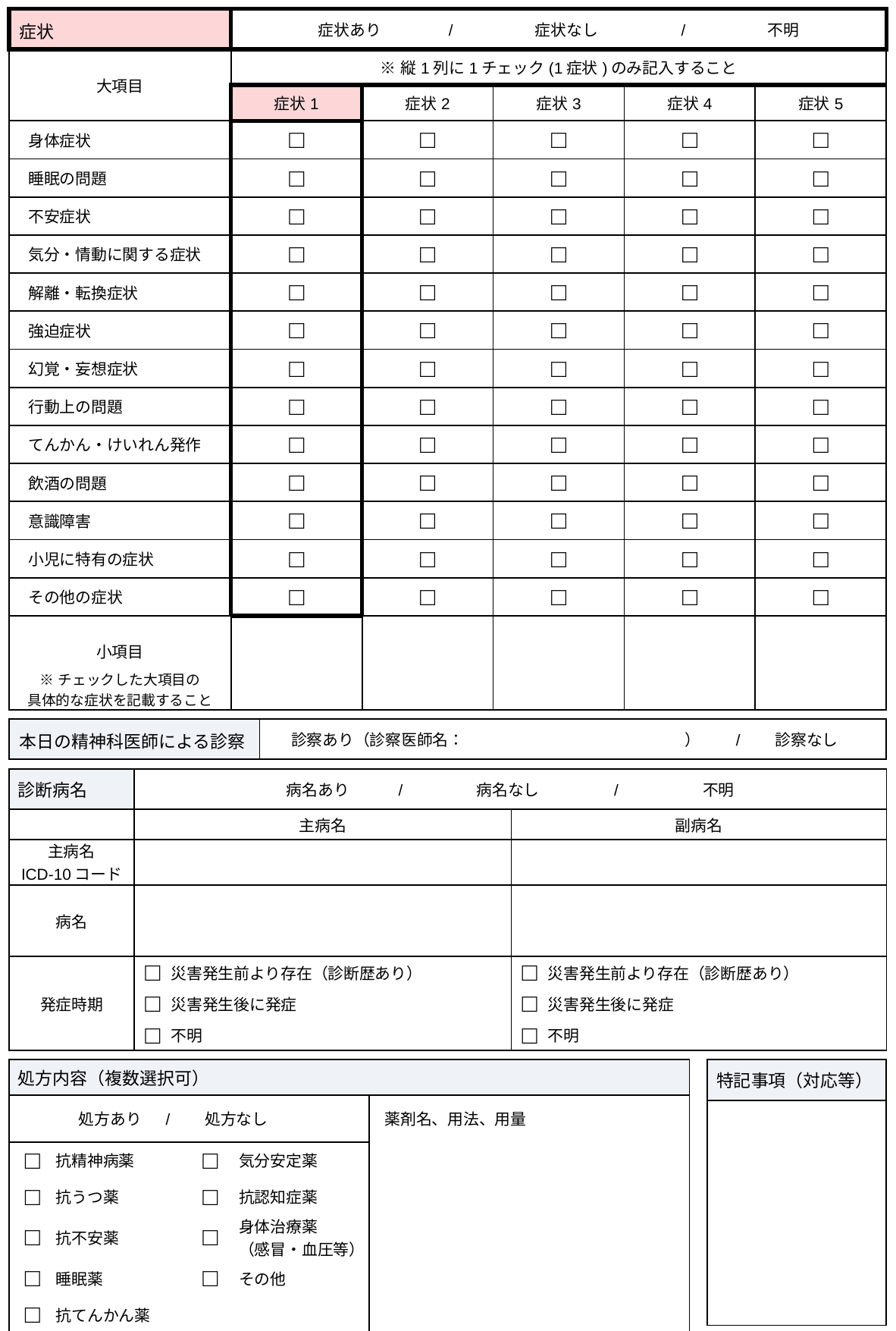

| 症状 | 症状あり　　　　/　　　　　症状なし　　　　　/　　　　　不明 |  |  |  |  |
| --- | --- | --- | --- | --- | --- |
| 大項目 | ※縦1列に1チェック(1症状)のみ記入すること |  |  |  |  |
|  | 症状1 | 症状2 | 症状3 | 症状4 | 症状5 |
| 身体症状 | □ | □ | □ | □ | □ |
| 睡眠の問題 | □ | □ | □ | □ | □ |
| 不安症状 | □ | □ | □ | □ | □ |
| 気分・情動に関する症状 | □ | □ | □ | □ | □ |
| 解離・転換症状 | □ | □ | □ | □ | □ |
| 強迫症状 | □ | □ | □ | □ | □ |
| 幻覚・妄想症状 | □ | □ | □ | □ | □ |
| 行動上の問題 | □ | □ | □ | □ | □ |
| てんかん・けいれん発作 | □ | □ | □ | □ | □ |
| 飲酒の問題 | □ | □ | □ | □ | □ |
| 意識障害 | □ | □ | □ | □ | □ |
| 小児に特有の症状 | □ | □ | □ | □ | □ |
| その他の症状 | □ | □ | □ | □ | □ |
| 小項目 |  |  |  |  |  |
| ※チェックした大項目の 具体的な症状を記載すること |  |  |  |  |  |
| 本日の精神科医師による診察 | 診察あり（診察医師名：　　　　　　　　　　　　　　）　　/　　診察なし |
| --- | --- |
| 診断病名 | 病名あり 　 /　 　　　 病名なし　 　　 　/　　 　 　不明 |  |  |  |
| --- | --- | --- | --- | --- |
|  | 主病名 |  | 副病名 |  |
| 主病名 ICD-10コード |  |  |  |  |
| 病名 |  |  |  |  |
| 発症時期 | □ | 災害発生前より存在（診断歴あり） | □ | 災害発生前より存在（診断歴あり） |
|  | □ | 災害発生後に発症 | □ | 災害発生後に発症 |
|  | □ | 不明 | □ | 不明 |
| 処方内容（複数選択可） |  |  |  |  |
| --- | --- | --- | --- | --- |
| 処方あり 　/　　処方なし |  |  |  | 薬剤名、用法、用量 |
| □ | 抗精神病薬 | □ | 気分安定薬 |  |
| □ | 抗うつ薬 | □ | 抗認知症薬 |  |
| □ | 抗不安薬 | □ | 身体治療薬 （感冒・血圧等） |  |
| □ | 睡眠薬 | □ | その他 |  |
| □ | 抗てんかん薬 |  |  |  |
| 特記事項（対応等） |
| --- |
|  |